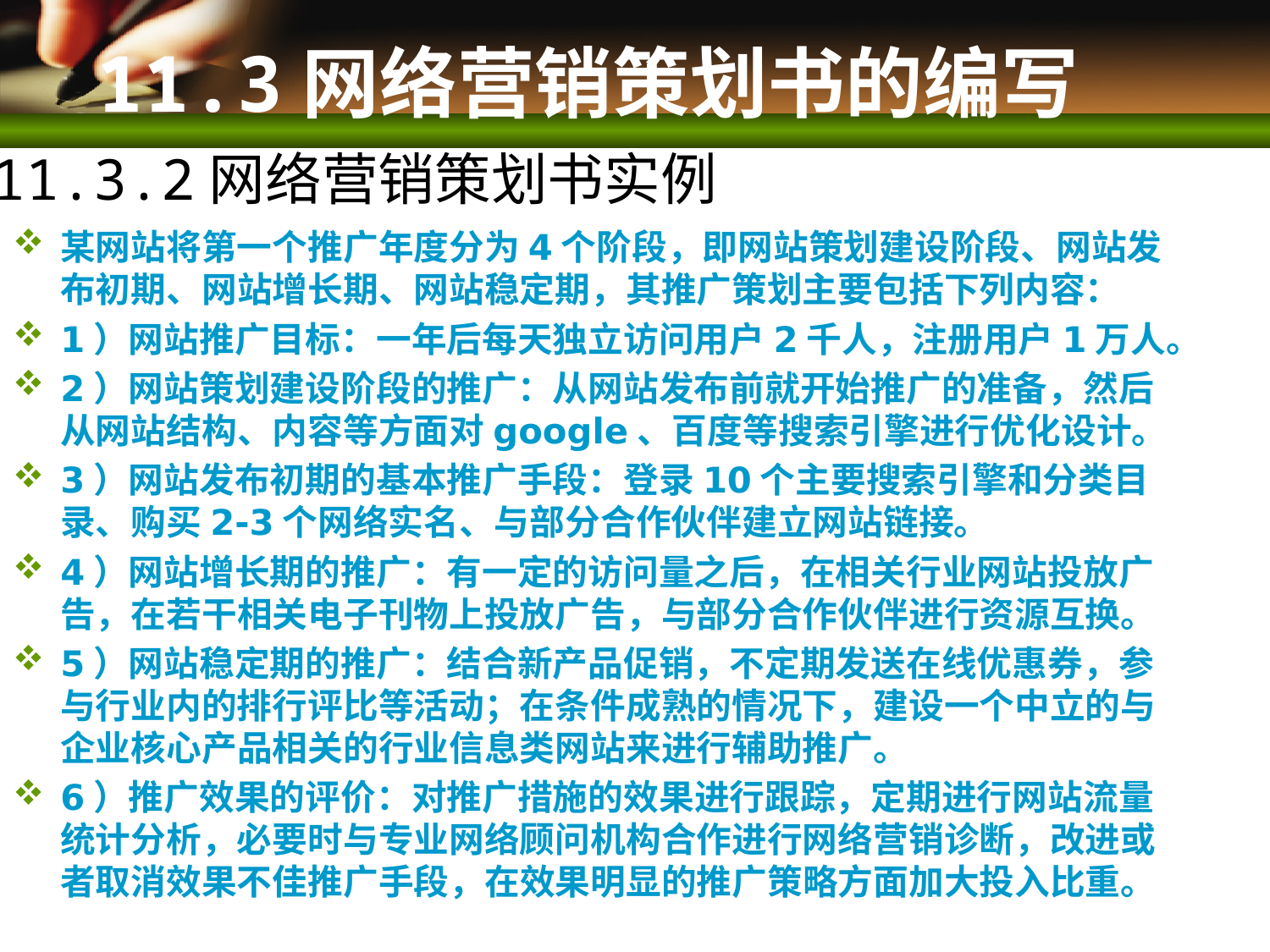

11.3网络营销策划书的编写
11.3.2网络营销策划书实例
某网站将第一个推广年度分为4个阶段，即网站策划建设阶段、网站发布初期、网站增长期、网站稳定期，其推广策划主要包括下列内容：
1）网站推广目标：一年后每天独立访问用户2千人，注册用户1万人。
2）网站策划建设阶段的推广：从网站发布前就开始推广的准备，然后从网站结构、内容等方面对google、百度等搜索引擎进行优化设计。
3）网站发布初期的基本推广手段：登录10个主要搜索引擎和分类目录、购买2-3个网络实名、与部分合作伙伴建立网站链接。
4）网站增长期的推广：有一定的访问量之后，在相关行业网站投放广告，在若干相关电子刊物上投放广告，与部分合作伙伴进行资源互换。
5）网站稳定期的推广：结合新产品促销，不定期发送在线优惠券，参与行业内的排行评比等活动；在条件成熟的情况下，建设一个中立的与企业核心产品相关的行业信息类网站来进行辅助推广。
6）推广效果的评价：对推广措施的效果进行跟踪，定期进行网站流量统计分析，必要时与专业网络顾问机构合作进行网络营销诊断，改进或者取消效果不佳推广手段，在效果明显的推广策略方面加大投入比重。